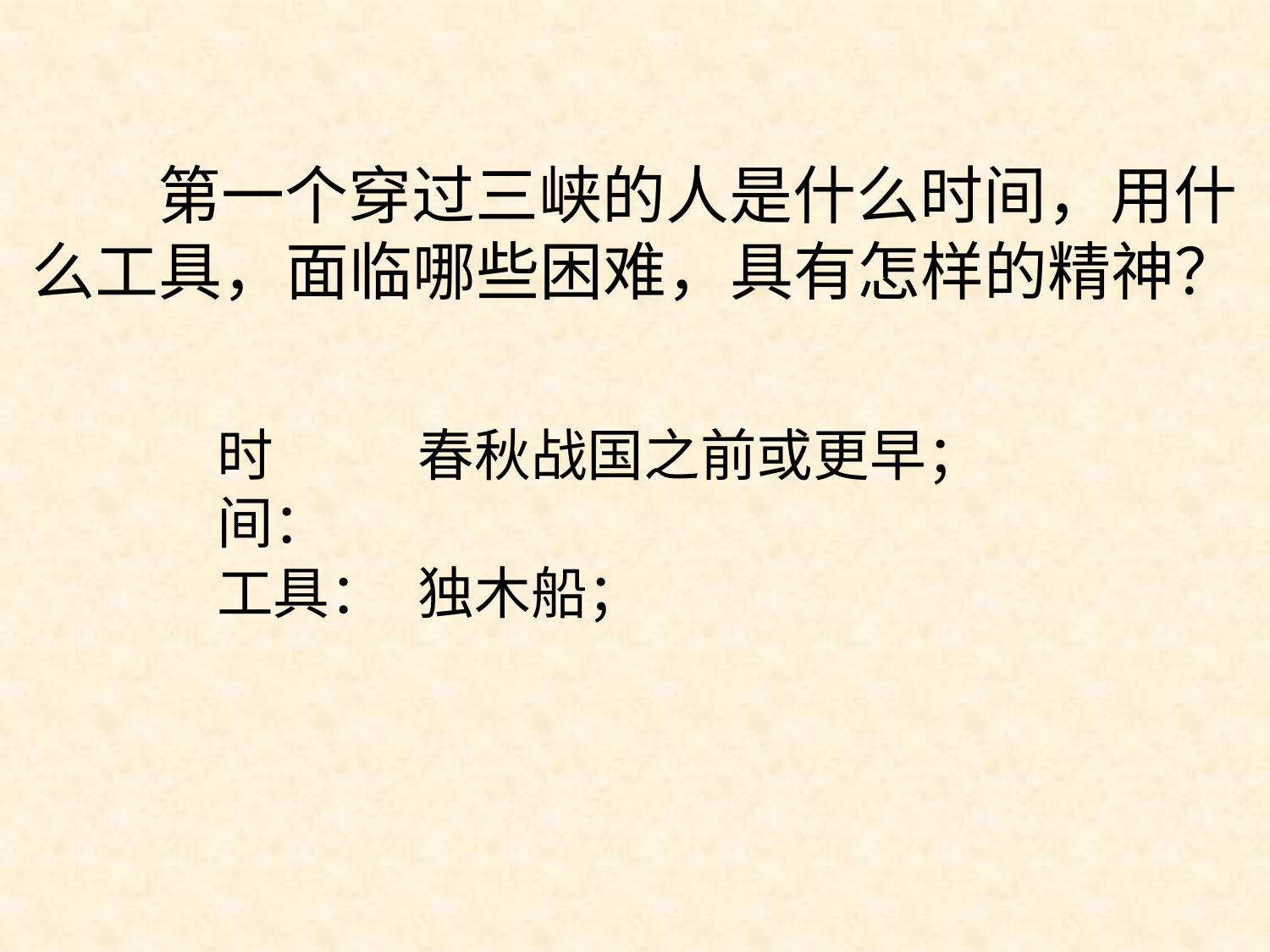

第一个穿过三峡的人是什么时间，用什么工具，面临哪些困难，具有怎样的精神？
时间：
春秋战国之前或更早；
工具：
独木船；